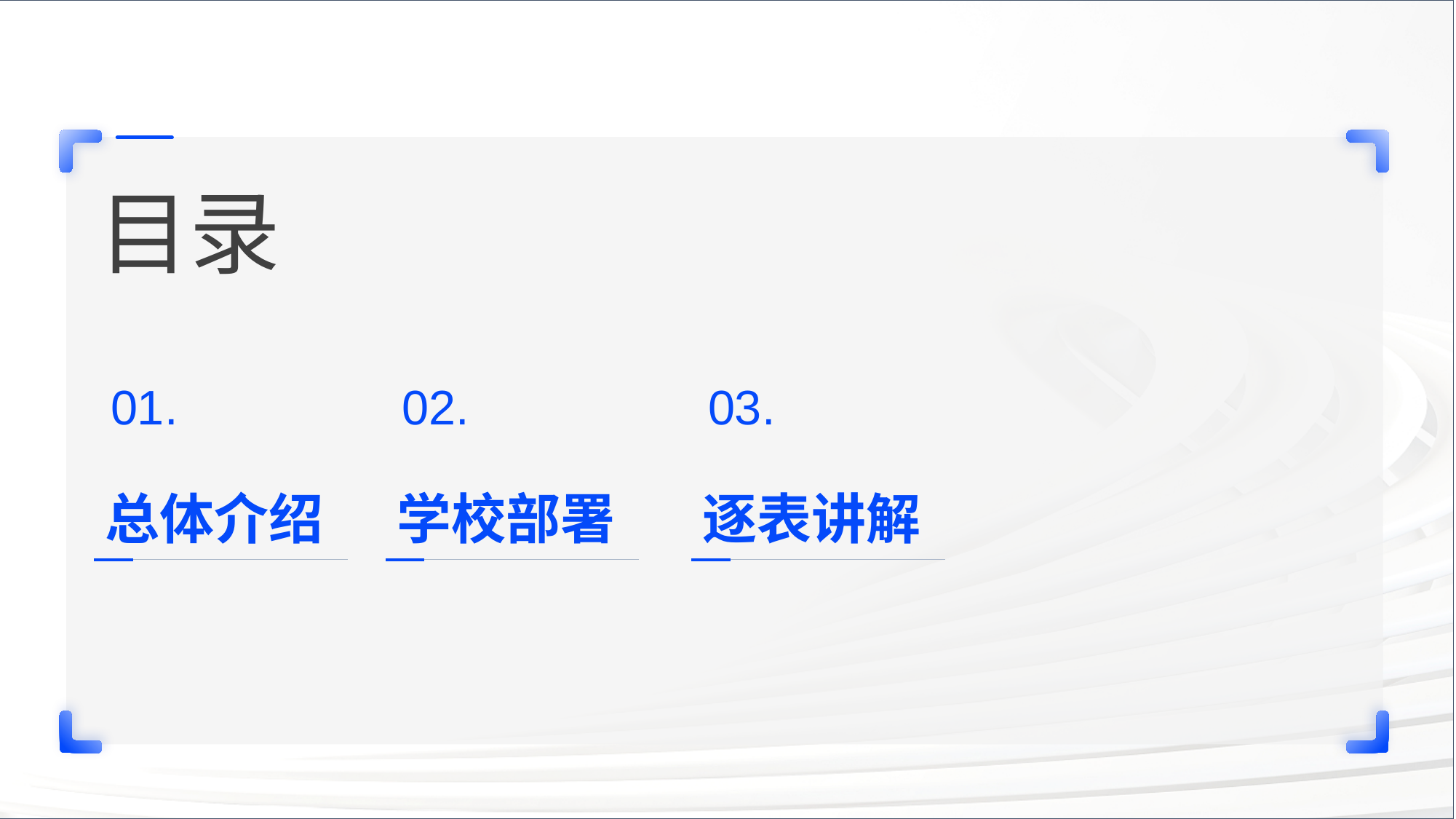

目录
01.
总体介绍
02.
学校部署
03.
逐表讲解